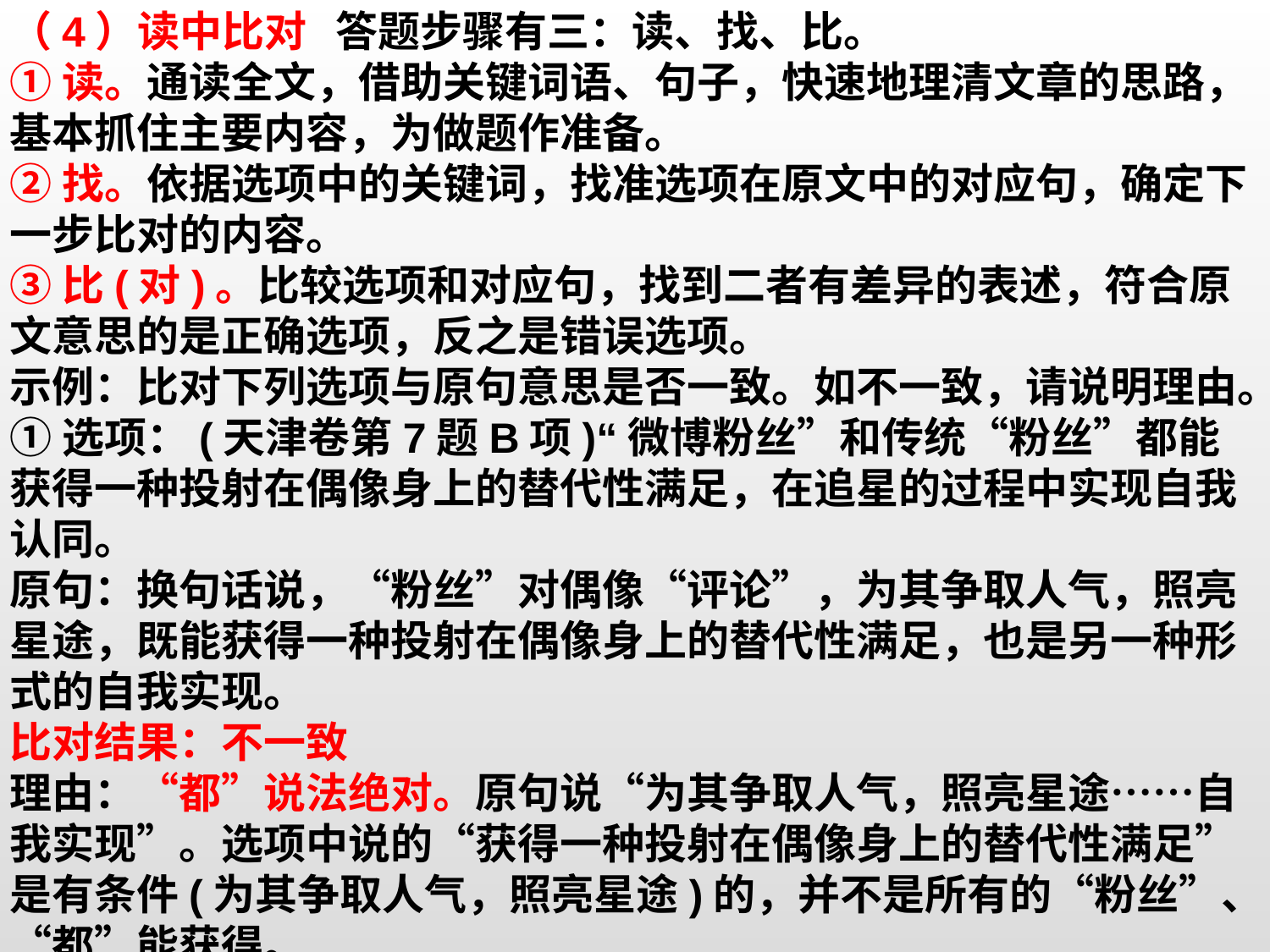

（4）读中比对   答题步骤有三：读、找、比。
①读。通读全文，借助关键词语、句子，快速地理清文章的思路，基本抓住主要内容，为做题作准备。
②找。依据选项中的关键词，找准选项在原文中的对应句，确定下一步比对的内容。
③比(对)。比较选项和对应句，找到二者有差异的表述，符合原文意思的是正确选项，反之是错误选项。
示例：比对下列选项与原句意思是否一致。如不一致，请说明理由。
①选项：(天津卷第7题B项)“微博粉丝”和传统“粉丝”都能获得一种投射在偶像身上的替代性满足，在追星的过程中实现自我认同。
原句：换句话说，“粉丝”对偶像“评论”，为其争取人气，照亮星途，既能获得一种投射在偶像身上的替代性满足，也是另一种形式的自我实现。
比对结果：不一致
理由：“都”说法绝对。原句说“为其争取人气，照亮星途……自我实现”。选项中说的“获得一种投射在偶像身上的替代性满足”是有条件(为其争取人气，照亮星途)的，并不是所有的“粉丝”、“都”能获得。